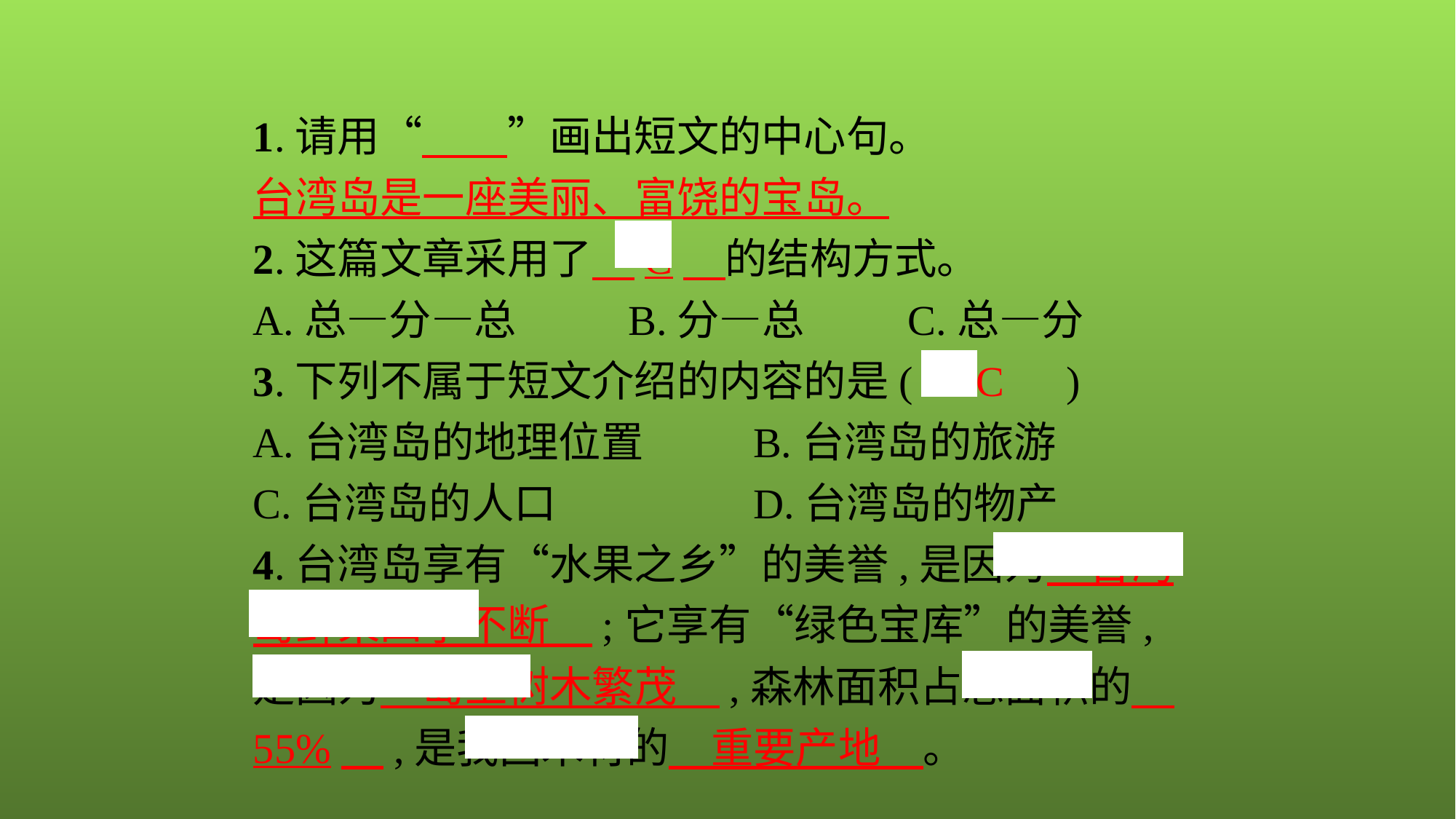

1.请用“　　”画出短文的中心句。
台湾岛是一座美丽、富饶的宝岛。
2.这篇文章采用了　C　的结构方式。
A.总—分—总　　	B.分—总　　	C.总—分
3.下列不属于短文介绍的内容的是(　C　)
A.台湾岛的地理位置	B.台湾岛的旅游
C.台湾岛的人口		D.台湾岛的物产
4.台湾岛享有“水果之乡”的美誉,是因为　台湾岛鲜果四季不断　;它享有“绿色宝库”的美誉,是因为　岛上树木繁茂　,森林面积占总面积的　55%　,是我国木材的　重要产地　。